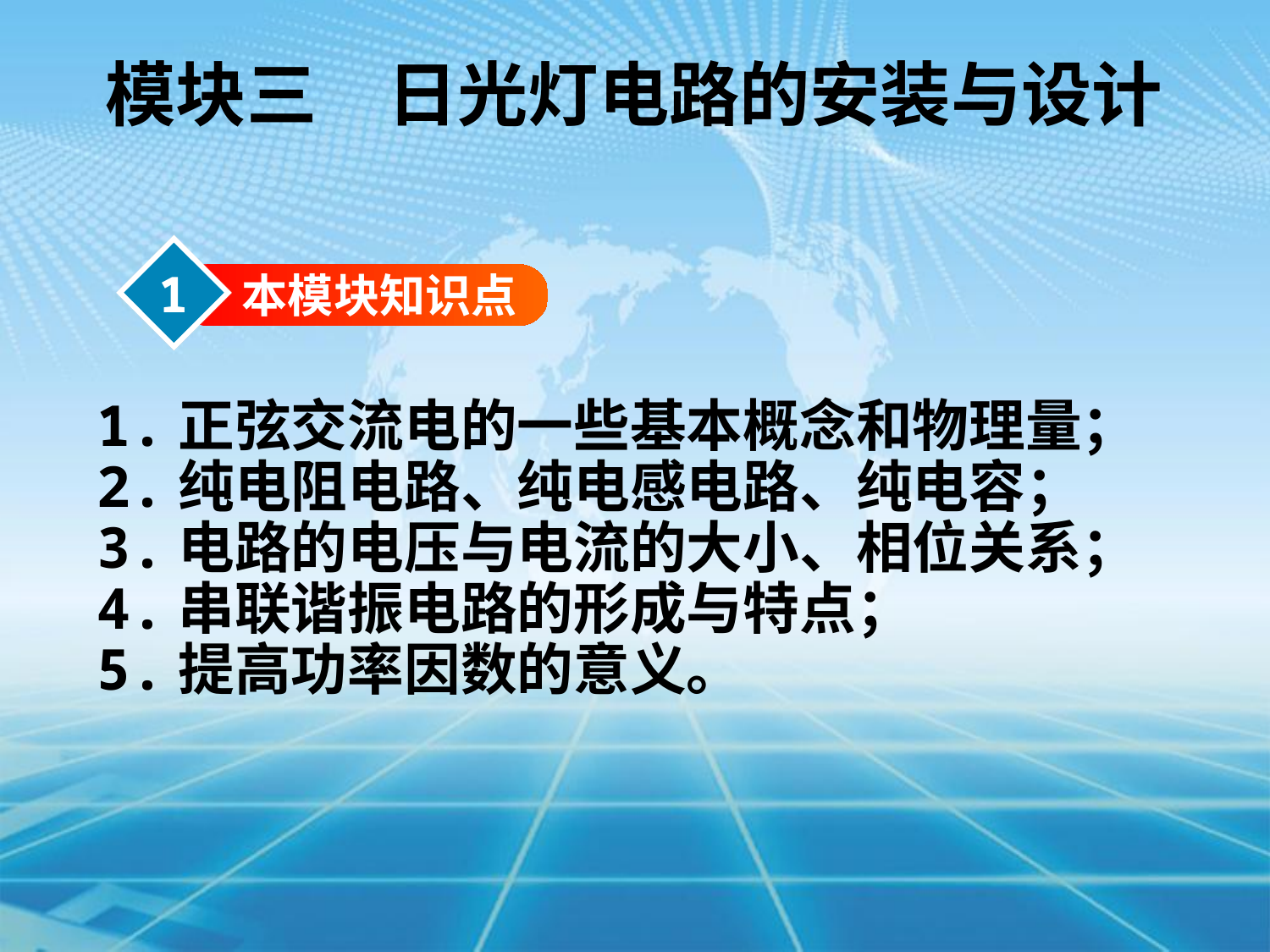

模块三　日光灯电路的安装与设计
1
本模块知识点

1.正弦交流电的一些基本概念和物理量；
2.纯电阻电路、纯电感电路、纯电容；
3.电路的电压与电流的大小、相位关系；
4.串联谐振电路的形成与特点；
5.提高功率因数的意义。